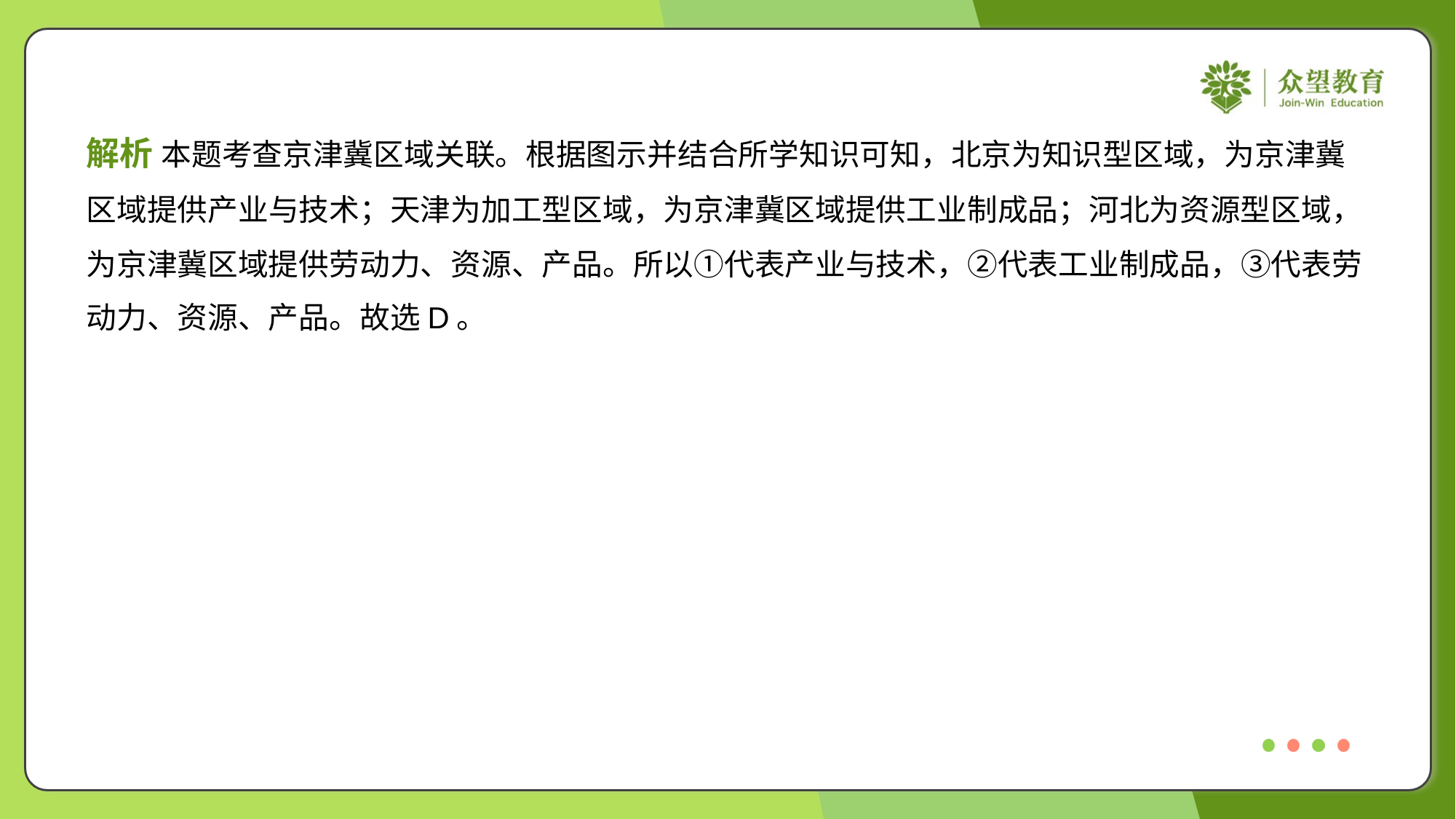

解析 本题考查京津冀区域关联。根据图示并结合所学知识可知，北京为知识型区域，为京津冀
区域提供产业与技术；天津为加工型区域，为京津冀区域提供工业制成品；河北为资源型区域，
为京津冀区域提供劳动力、资源、产品。所以①代表产业与技术，②代表工业制成品，③代表劳
动力、资源、产品。故选D。